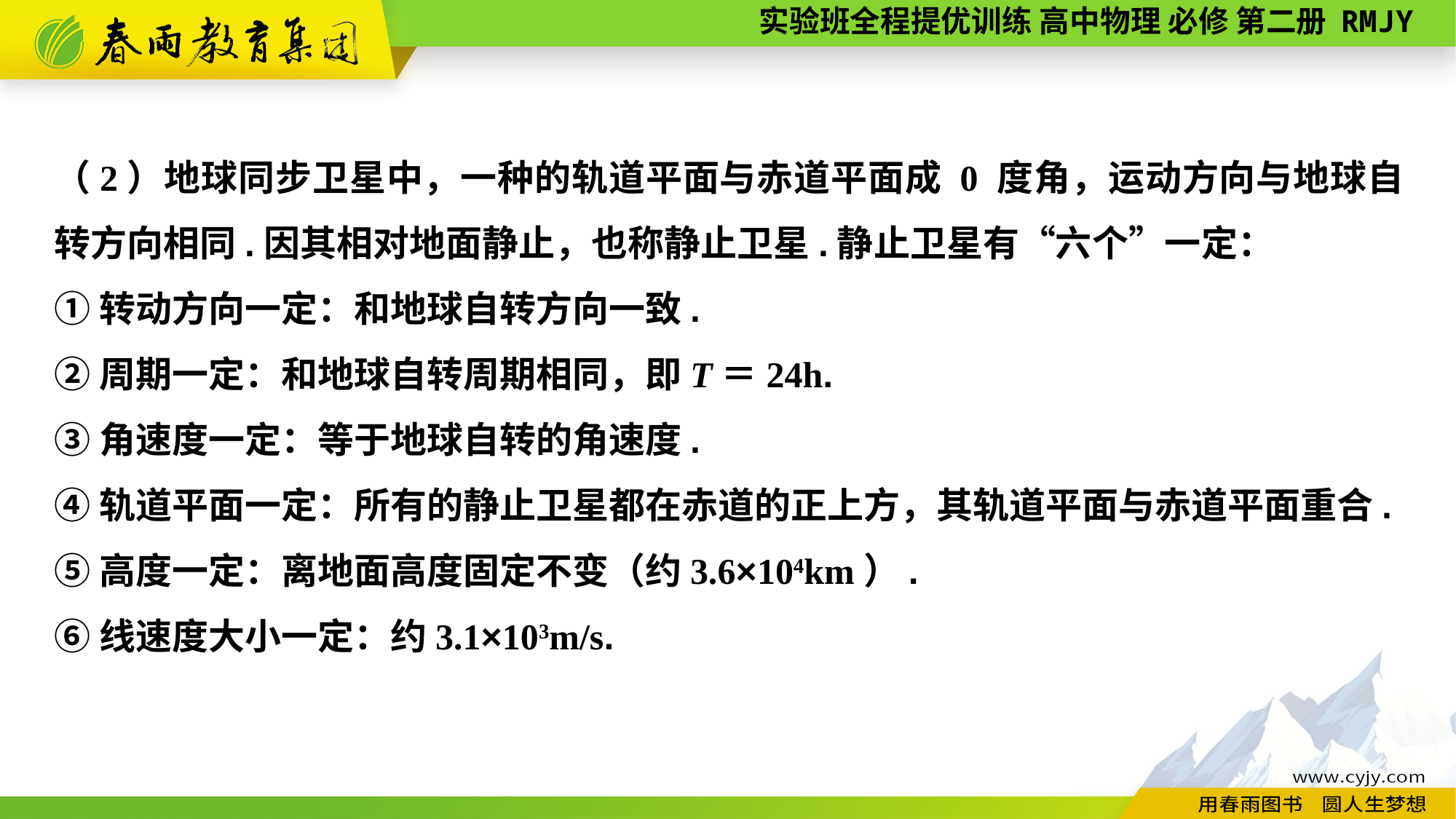

（2）地球同步卫星中，一种的轨道平面与赤道平面成 0 度角，运动方向与地球自转方向相同.因其相对地面静止，也称静止卫星.静止卫星有“六个”一定：
①转动方向一定：和地球自转方向一致.
②周期一定：和地球自转周期相同，即T＝24h.
③角速度一定：等于地球自转的角速度.
④轨道平面一定：所有的静止卫星都在赤道的正上方，其轨道平面与赤道平面重合.
⑤高度一定：离地面高度固定不变（约3.6×104km）.
⑥线速度大小一定：约3.1×103m/s.